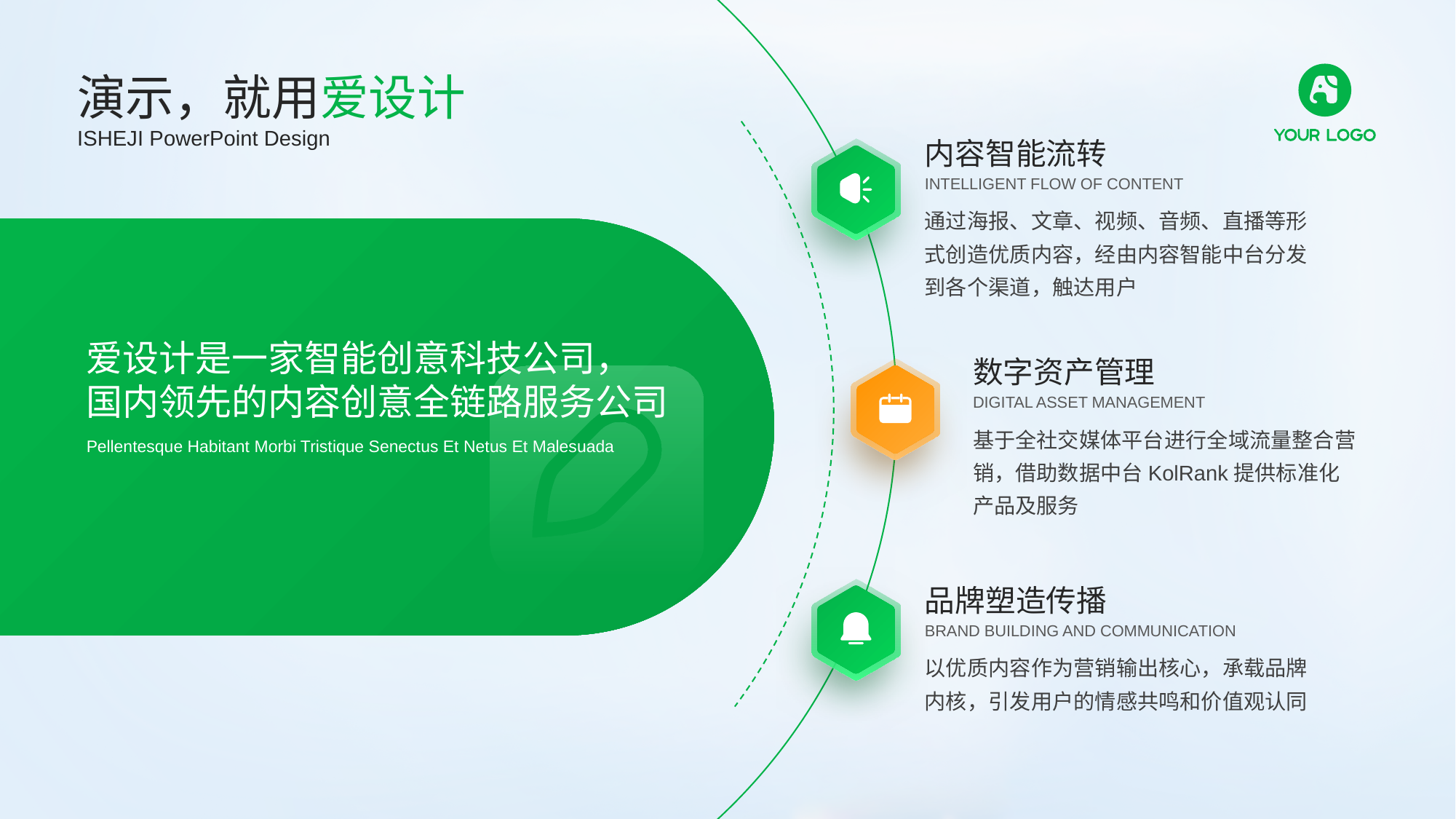

演示，就用爱设计
ISHEJI PowerPoint Design

内容智能流转

INTELLIGENT FLOW OF CONTENT
通过海报、文章、视频、音频、直播等形式创造优质内容，经由内容智能中台分发到各个渠道，触达用户

爱设计是一家智能创意科技公司，
国内领先的内容创意全链路服务公司
Pellentesque Habitant Morbi Tristique Senectus Et Netus Et Malesuada
数字资产管理

DIGITAL ASSET MANAGEMENT
基于全社交媒体平台进行全域流量整合营销，借助数据中台KolRank提供标准化产品及服务

品牌塑造传播
BRAND BUILDING AND COMMUNICATION
以优质内容作为营销输出核心，承载品牌内核，引发用户的情感共鸣和价值观认同